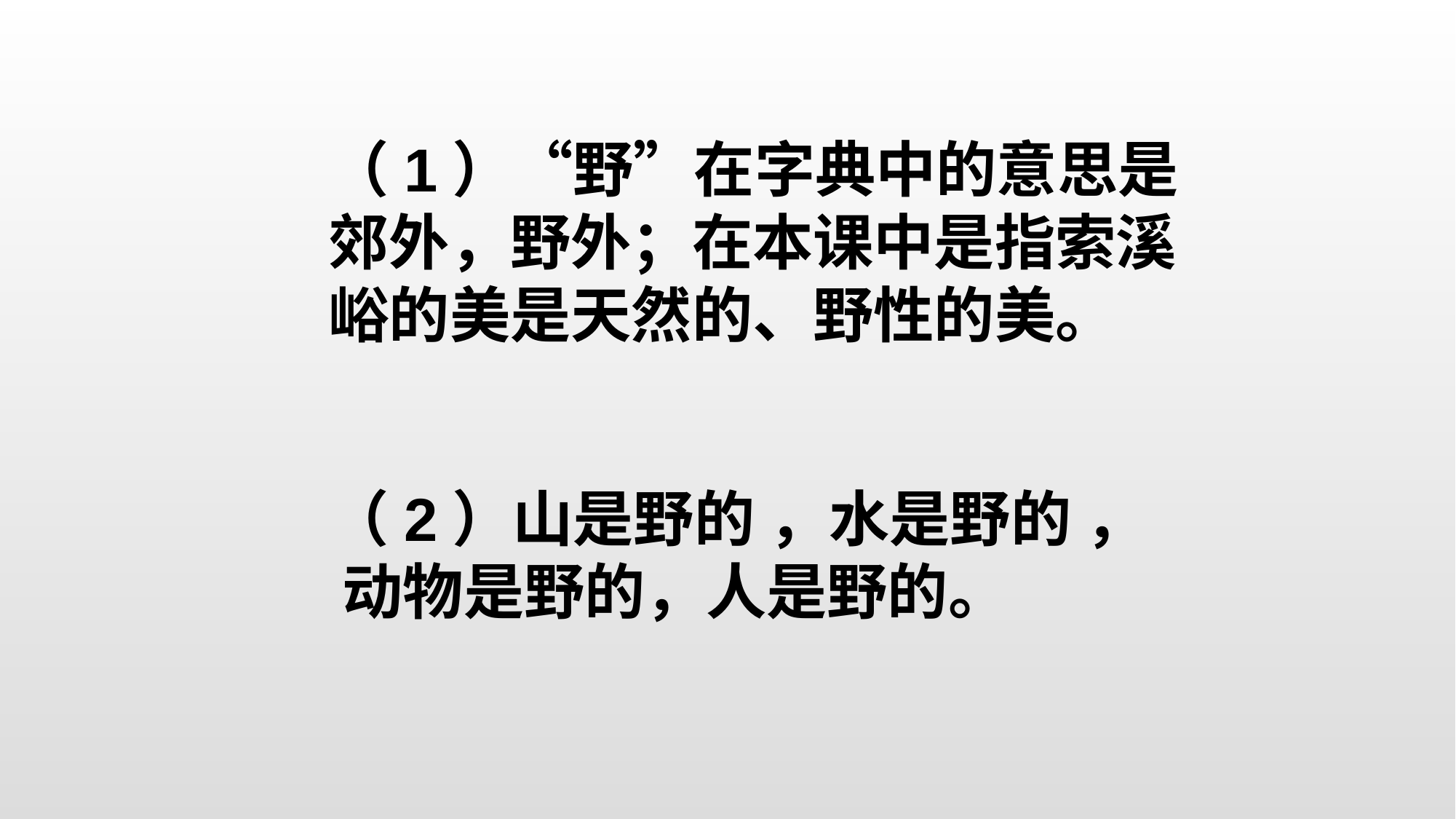

（1）“野”在字典中的意思是郊外，野外；在本课中是指索溪峪的美是天然的、野性的美。
（2）山是野的 ，水是野的 ， 动物是野的，人是野的。